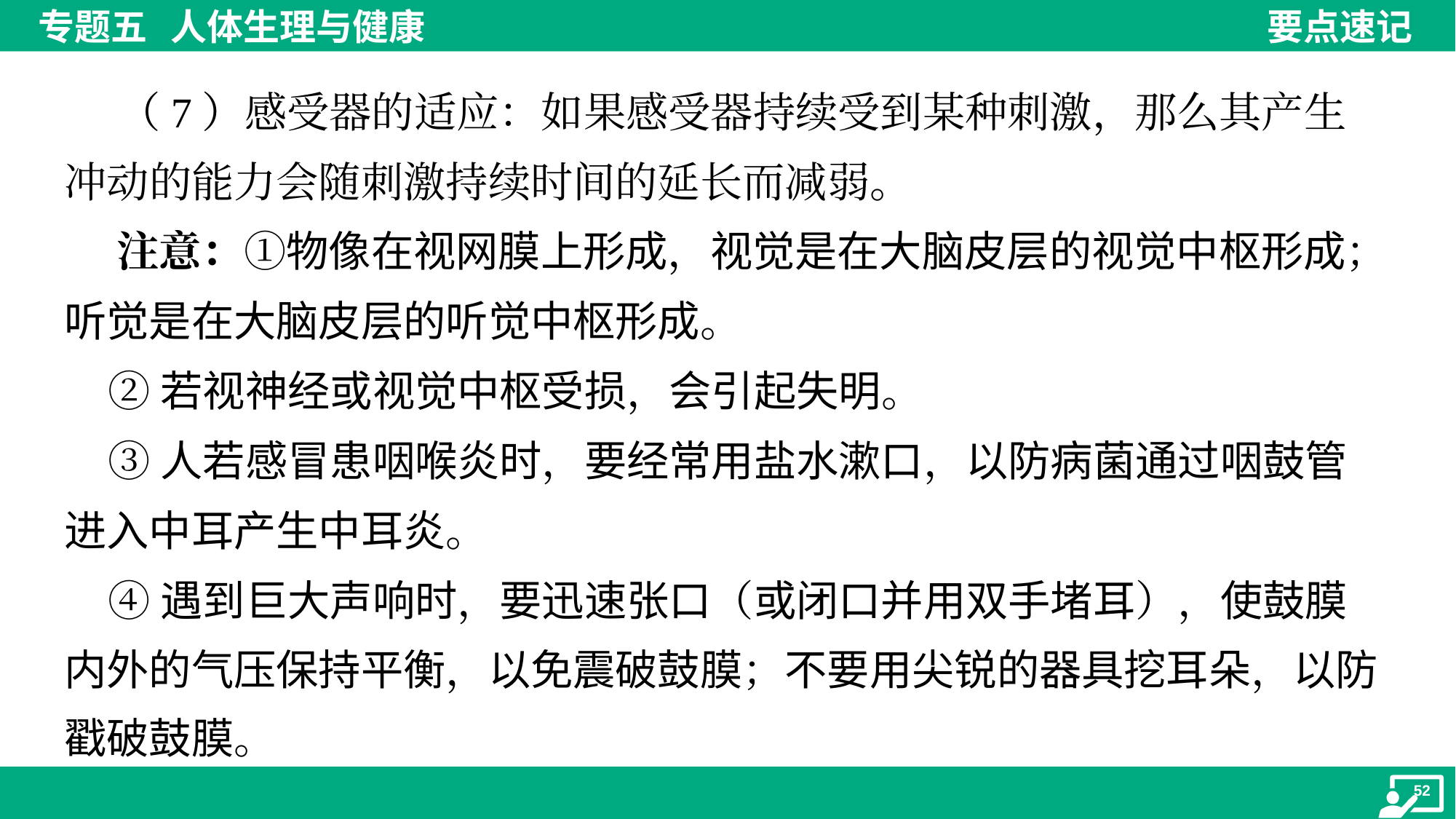

（7）感受器的适应：如果感受器持续受到某种刺激，那么其产生
冲动的能力会随刺激持续时间的延长而减弱。
    注意：①物像在视网膜上形成，视觉是在大脑皮层的视觉中枢形成；
听觉是在大脑皮层的听觉中枢形成。
    ②若视神经或视觉中枢受损，会引起失明。
    ③人若感冒患咽喉炎时，要经常用盐水漱口，以防病菌通过咽鼓管
进入中耳产生中耳炎。
    ④遇到巨大声响时，要迅速张口（或闭口并用双手堵耳），使鼓膜
内外的气压保持平衡，以免震破鼓膜；不要用尖锐的器具挖耳朵，以防
戳破鼓膜。